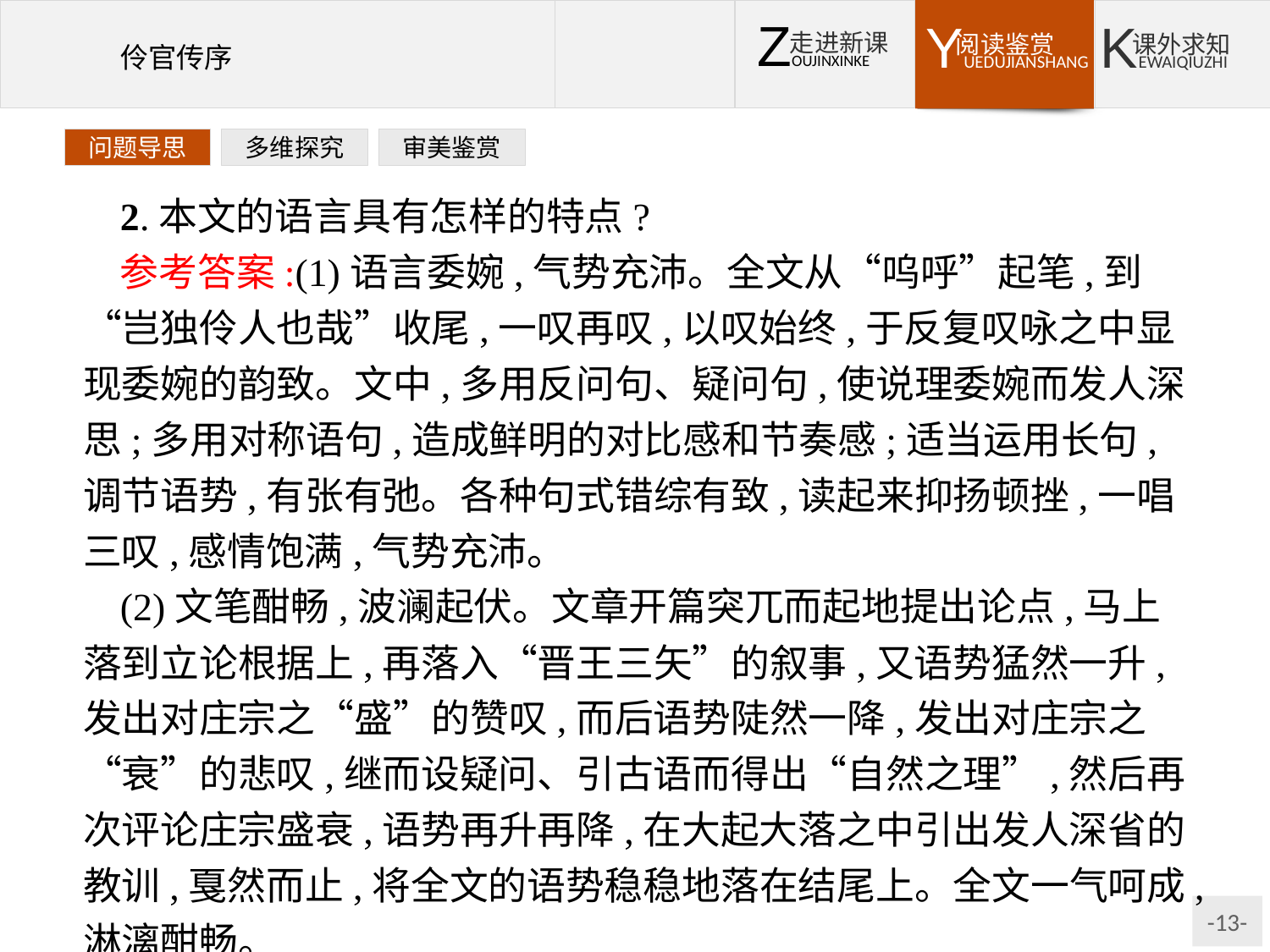

问题导思
多维探究
审美鉴赏
2.本文的语言具有怎样的特点?
参考答案:(1)语言委婉,气势充沛。全文从“呜呼”起笔,到“岂独伶人也哉”收尾,一叹再叹,以叹始终,于反复叹咏之中显现委婉的韵致。文中,多用反问句、疑问句,使说理委婉而发人深思;多用对称语句,造成鲜明的对比感和节奏感;适当运用长句,调节语势,有张有弛。各种句式错综有致,读起来抑扬顿挫,一唱三叹,感情饱满,气势充沛。
(2)文笔酣畅,波澜起伏。文章开篇突兀而起地提出论点,马上落到立论根据上,再落入“晋王三矢”的叙事,又语势猛然一升,发出对庄宗之“盛”的赞叹,而后语势陡然一降,发出对庄宗之“衰”的悲叹,继而设疑问、引古语而得出“自然之理”,然后再次评论庄宗盛衰,语势再升再降,在大起大落之中引出发人深省的教训,戛然而止,将全文的语势稳稳地落在结尾上。全文一气呵成,淋漓酣畅。